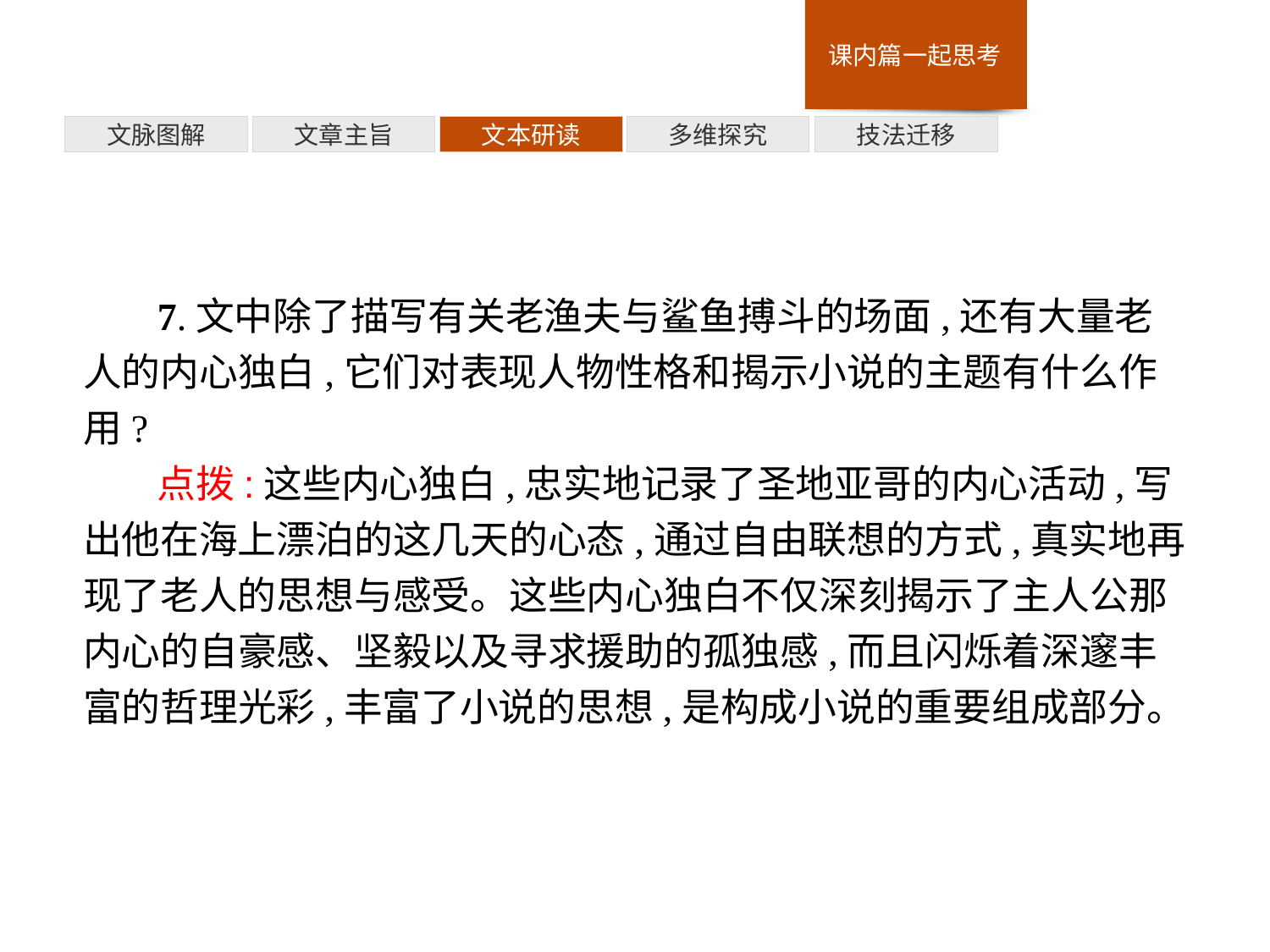

技法迁移
多维探究
文本研读
文章主旨
文脉图解
7.文中除了描写有关老渔夫与鲨鱼搏斗的场面,还有大量老人的内心独白,它们对表现人物性格和揭示小说的主题有什么作用?
点拨:这些内心独白,忠实地记录了圣地亚哥的内心活动,写出他在海上漂泊的这几天的心态,通过自由联想的方式,真实地再现了老人的思想与感受。这些内心独白不仅深刻揭示了主人公那内心的自豪感、坚毅以及寻求援助的孤独感,而且闪烁着深邃丰富的哲理光彩,丰富了小说的思想,是构成小说的重要组成部分。